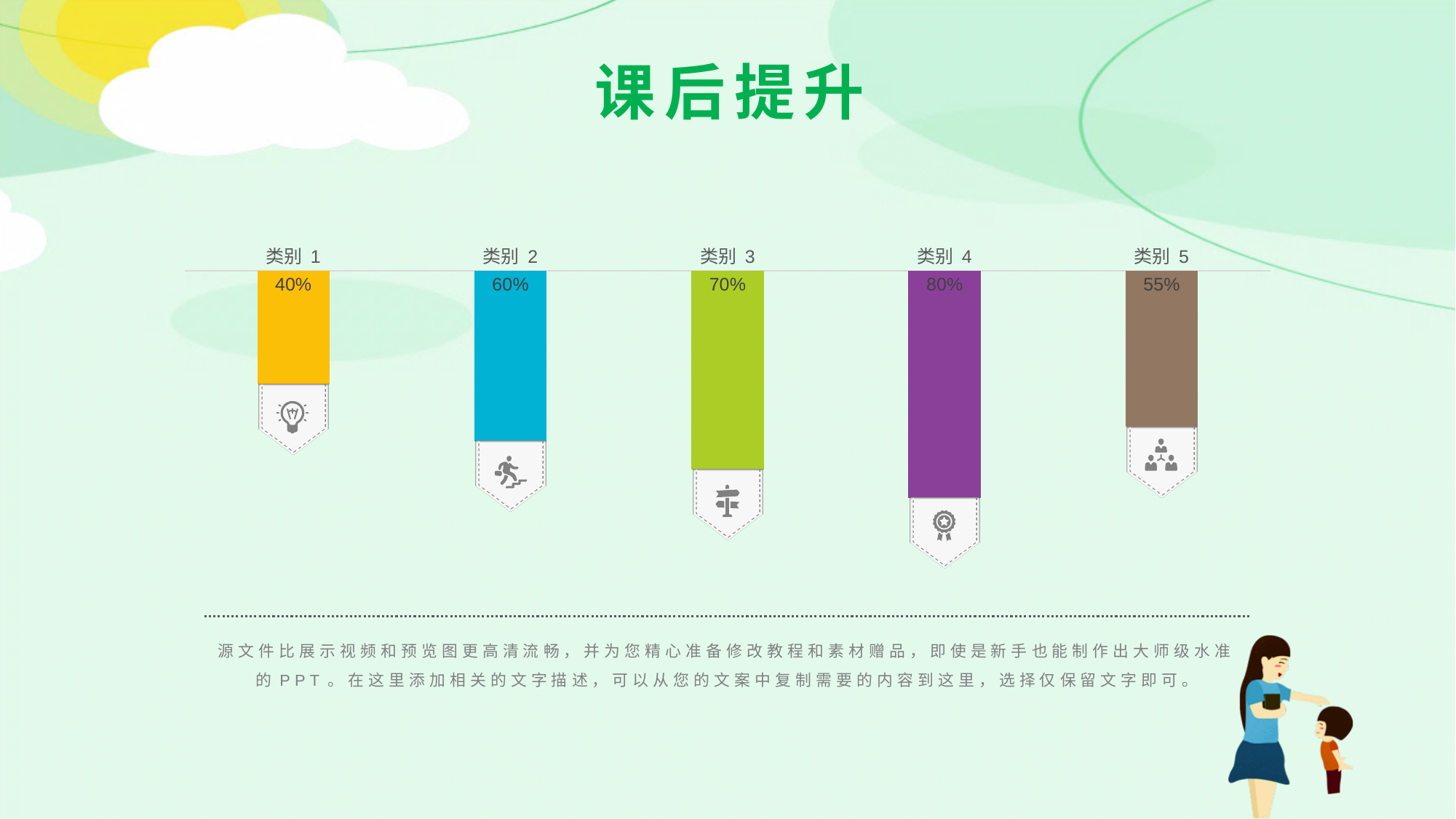

课后提升

### Chart

| Category | 系列 1 | 系列 2 |
|---|---|---|
| 类别 1 | 0.4 | 0.25 |
| 类别 2 | 0.6 | 0.25 |
| 类别 3 | 0.7 | 0.25 |
| 类别 4 | 0.8 | 0.25 |
| 类别 5 | 0.55 | 0.25 |

源文件比展示视频和预览图更高清流畅，并为您精心准备修改教程和素材赠品，即使是新手也能制作出大师级水准的PPT。在这里添加相关的文字描述，可以从您的文案中复制需要的内容到这里，选择仅保留文字即可。